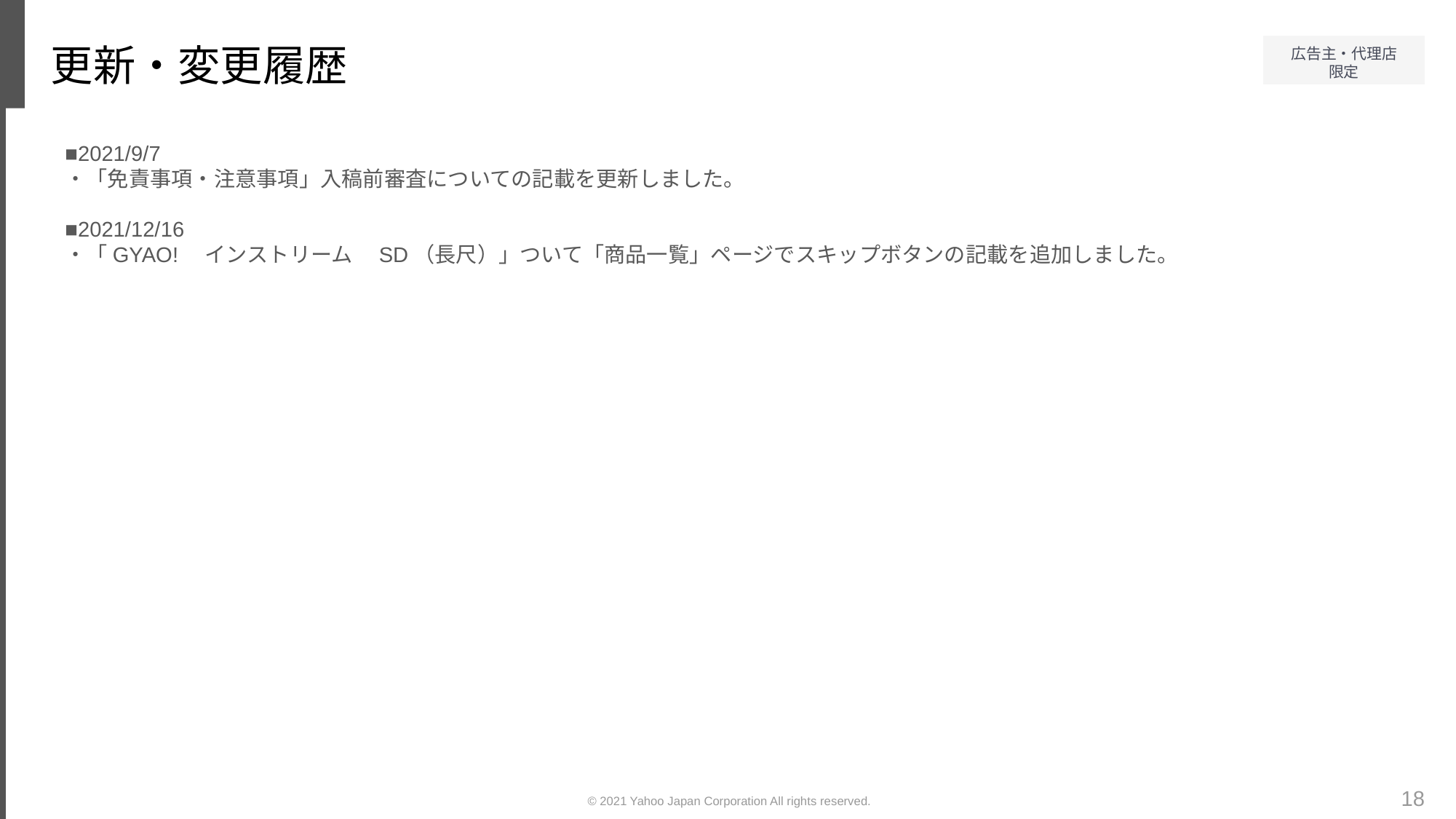

更新・変更履歴
■2021/9/7
・「免責事項・注意事項」入稿前審査についての記載を更新しました。

■2021/12/16
・「GYAO!　インストリーム　SD（長尺）」ついて「商品一覧」ページでスキップボタンの記載を追加しました。
18